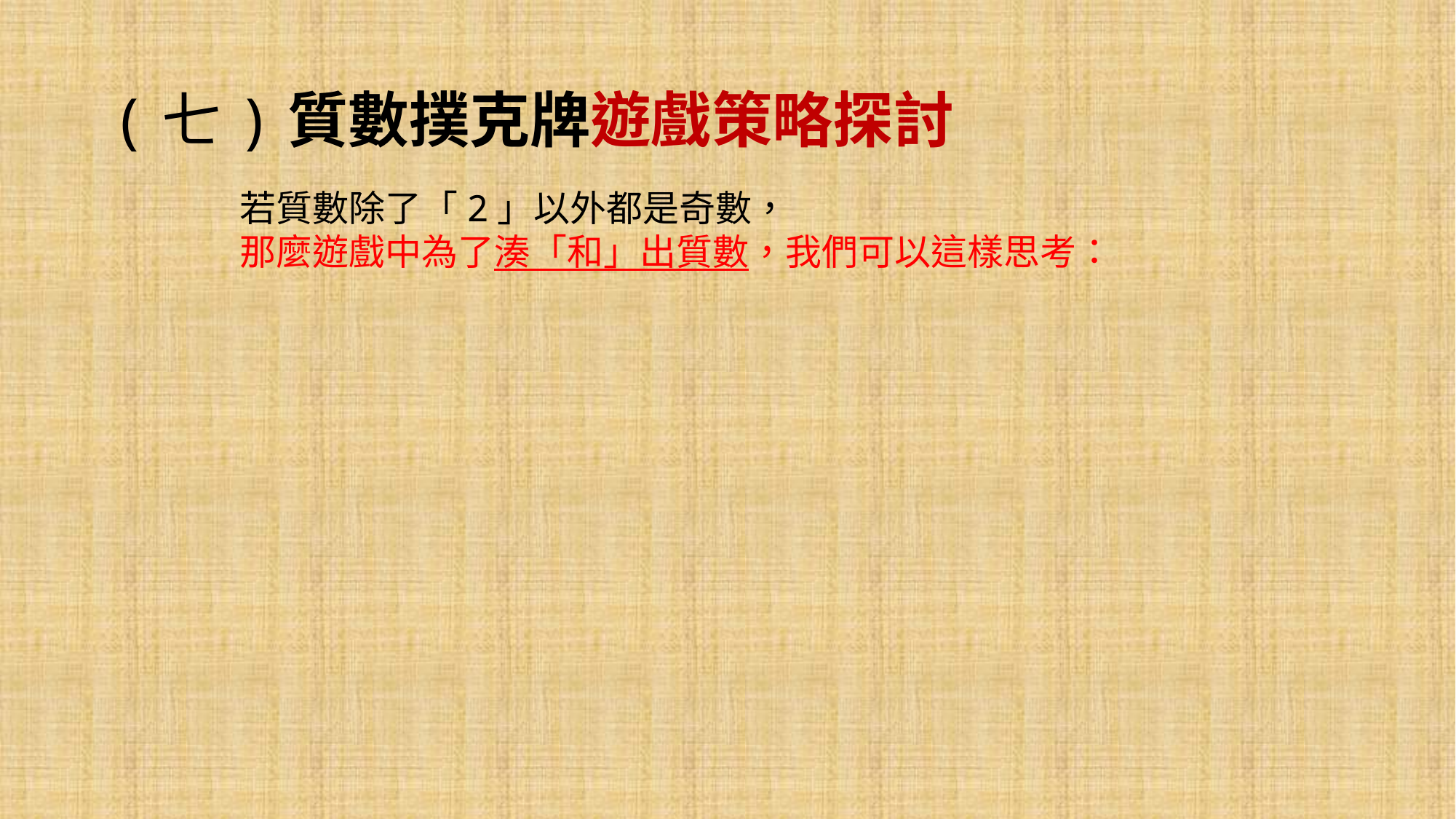

# (七)質數撲克牌遊戲策略探討
若質數除了「2」以外都是奇數，
那麼遊戲中為了湊「和」出質數，我們可以這樣思考：